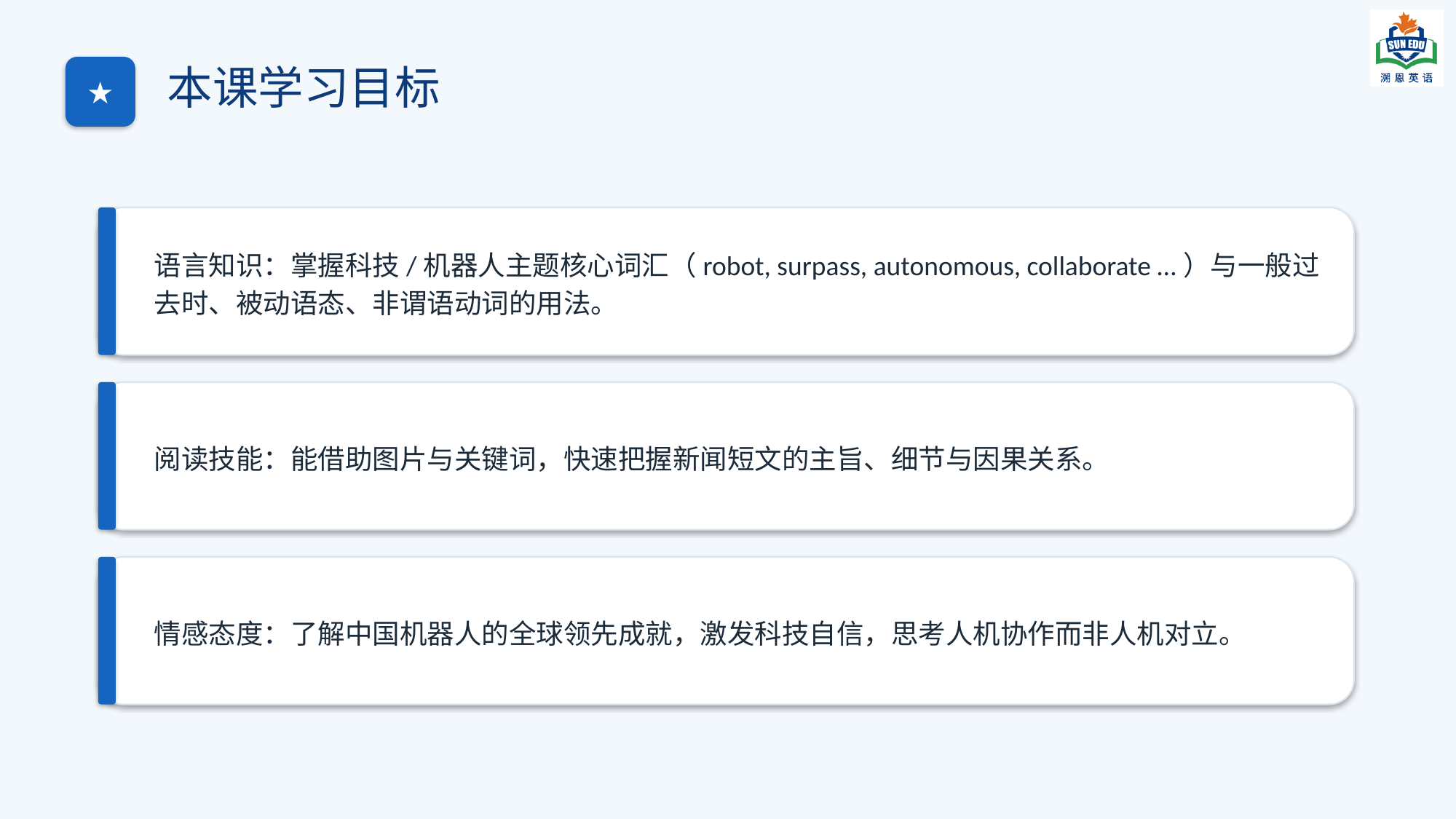

本课学习目标
★

语言知识：掌握科技/机器人主题核心词汇（robot, surpass, autonomous, collaborate …）与一般过去时、被动语态、非谓语动词的用法。

阅读技能：能借助图片与关键词，快速把握新闻短文的主旨、细节与因果关系。

情感态度：了解中国机器人的全球领先成就，激发科技自信，思考人机协作而非人机对立。